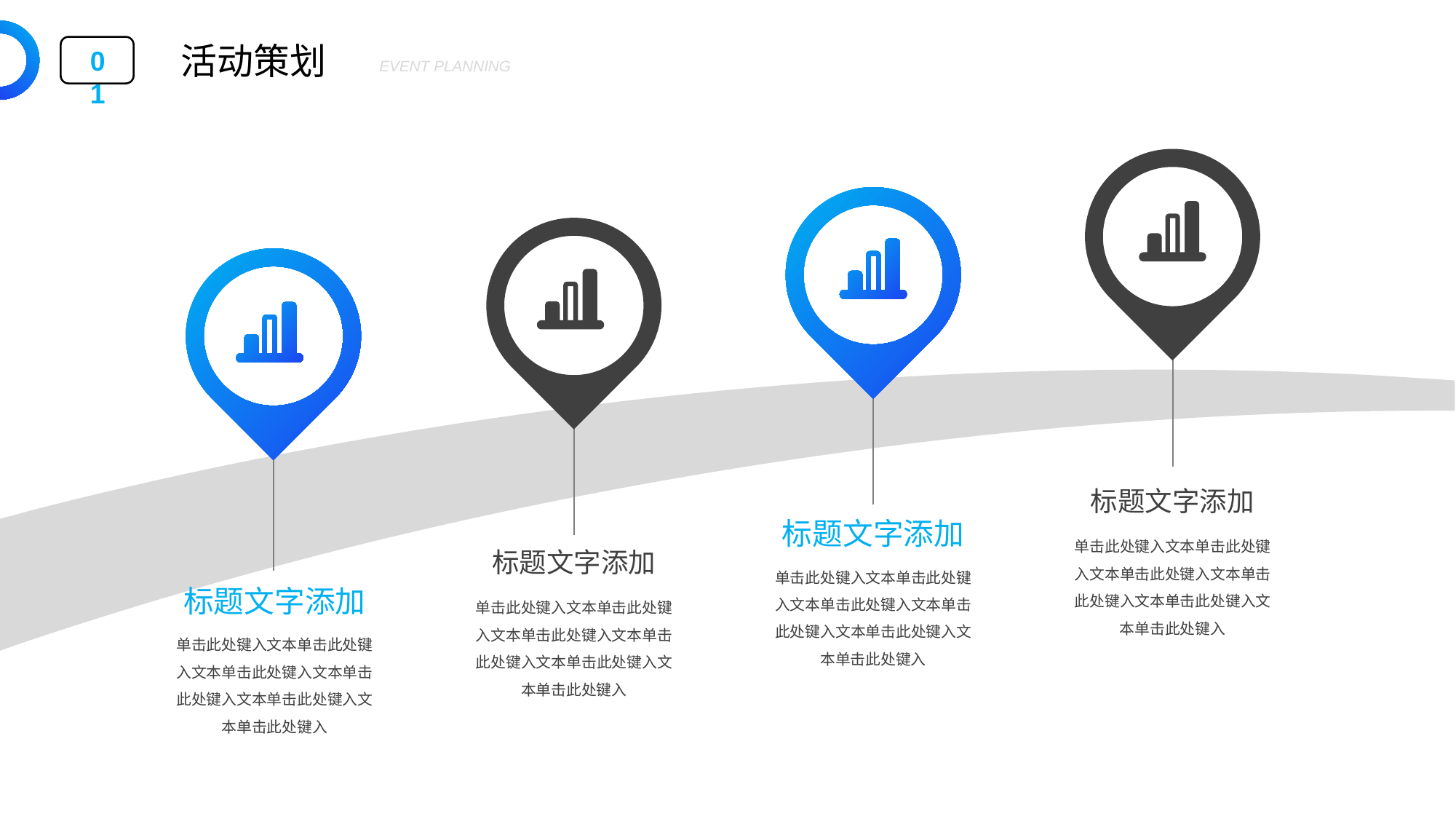

活动策划

01
EVENT PLANNING

标题文字添加
单击此处键入文本单击此处键入文本单击此处键入文本单击此处键入文本单击此处键入文本单击此处键入

标题文字添加
单击此处键入文本单击此处键入文本单击此处键入文本单击此处键入文本单击此处键入文本单击此处键入

标题文字添加
单击此处键入文本单击此处键入文本单击此处键入文本单击此处键入文本单击此处键入文本单击此处键入

标题文字添加
单击此处键入文本单击此处键入文本单击此处键入文本单击此处键入文本单击此处键入文本单击此处键入